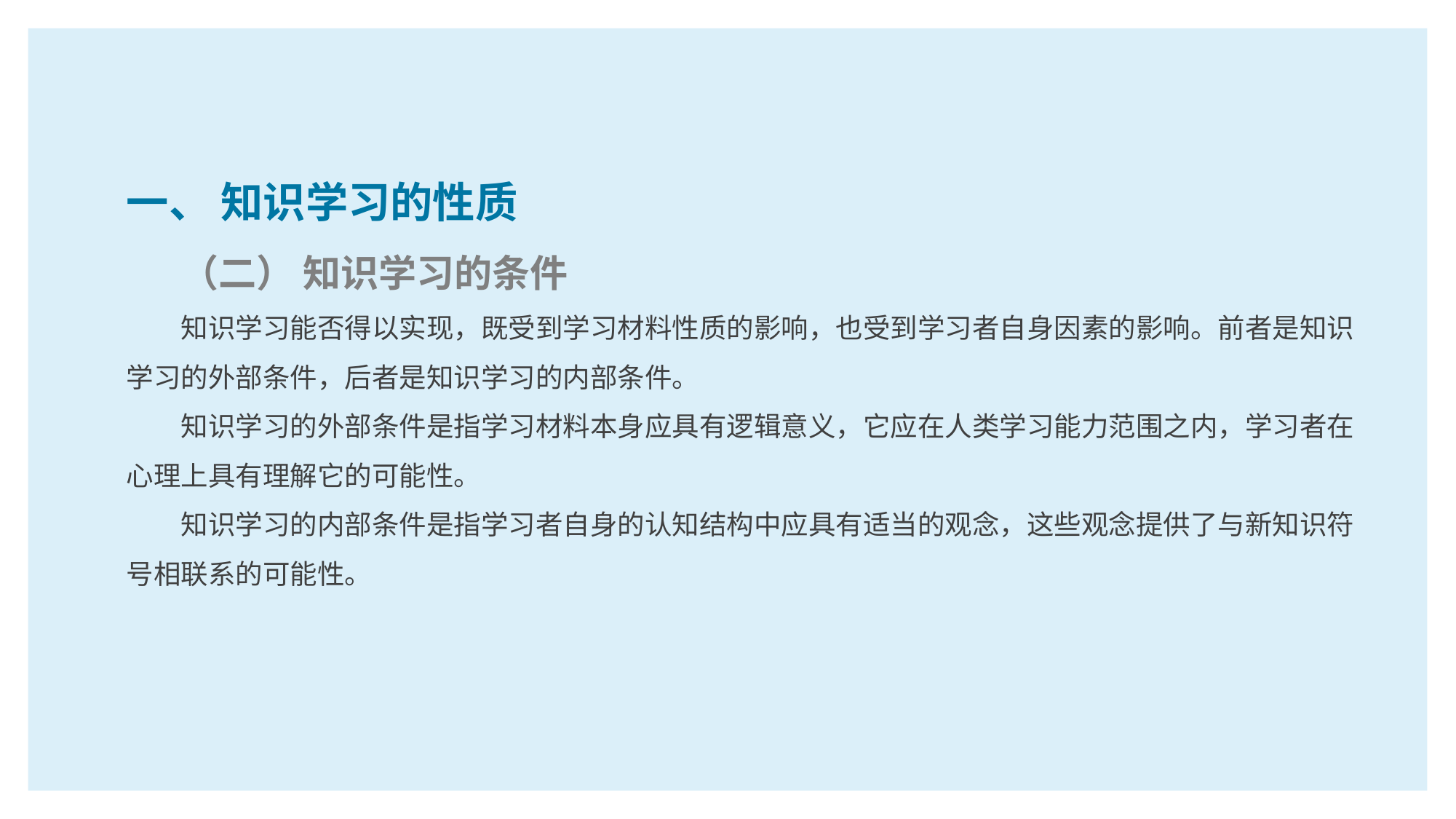

一、 知识学习的性质
（二） 知识学习的条件
知识学习能否得以实现，既受到学习材料性质的影响，也受到学习者自身因素的影响。前者是知识学习的外部条件，后者是知识学习的内部条件。
知识学习的外部条件是指学习材料本身应具有逻辑意义，它应在人类学习能力范围之内，学习者在心理上具有理解它的可能性。
知识学习的内部条件是指学习者自身的认知结构中应具有适当的观念，这些观念提供了与新知识符号相联系的可能性。